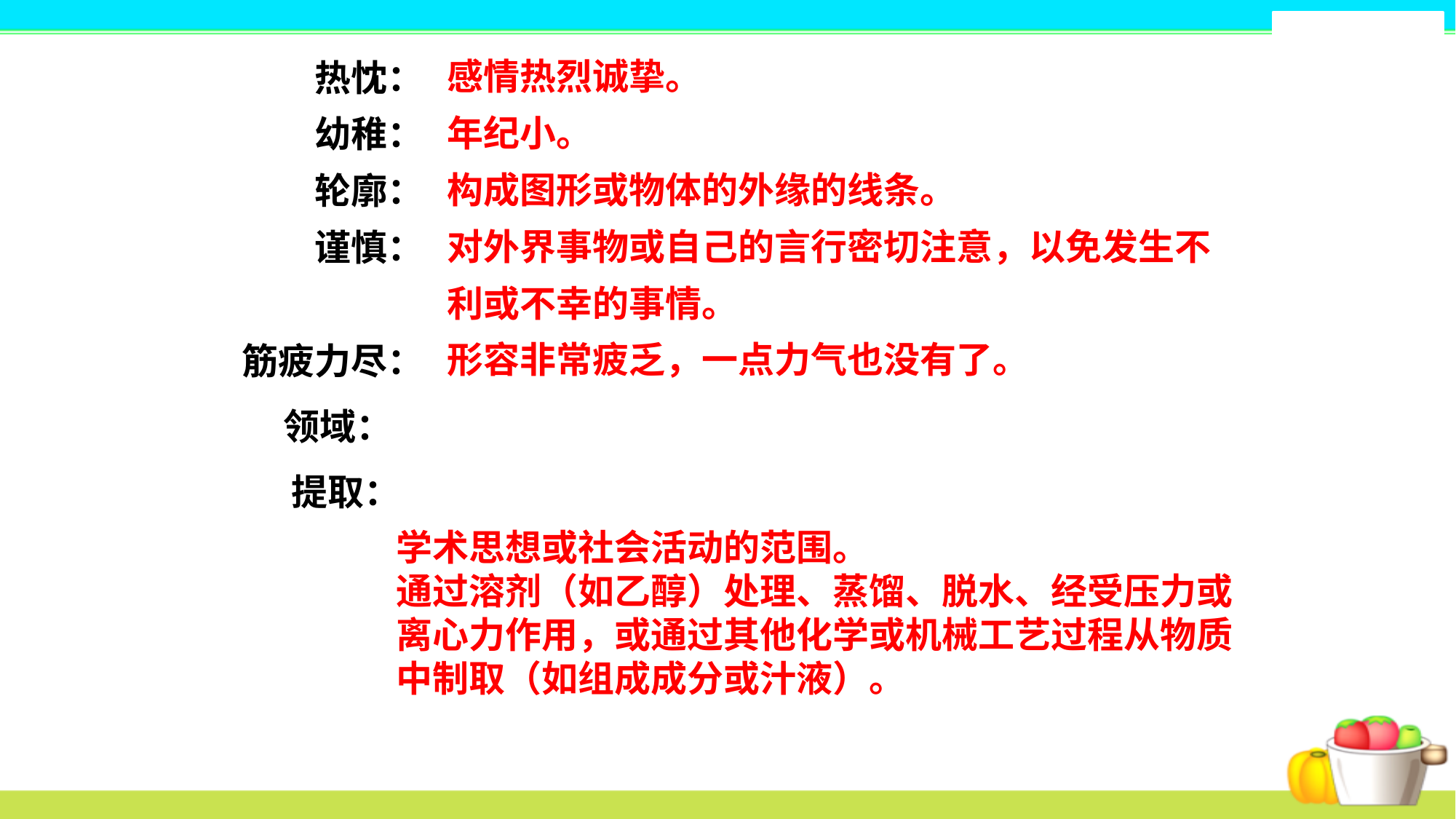

感情热烈诚挚。
年纪小。
构成图形或物体的外缘的线条。
对外界事物或自己的言行密切注意，以免发生不利或不幸的事情。
形容非常疲乏，一点力气也没有了。
热忱：
幼稚：
轮廓：
谨慎：

筋疲力尽：
    领域：
     提取：
学术思想或社会活动的范围。
通过溶剂（如乙醇）处理、蒸馏、脱水、经受压力或离心力作用，或通过其他化学或机械工艺过程从物质中制取（如组成成分或汁液）。